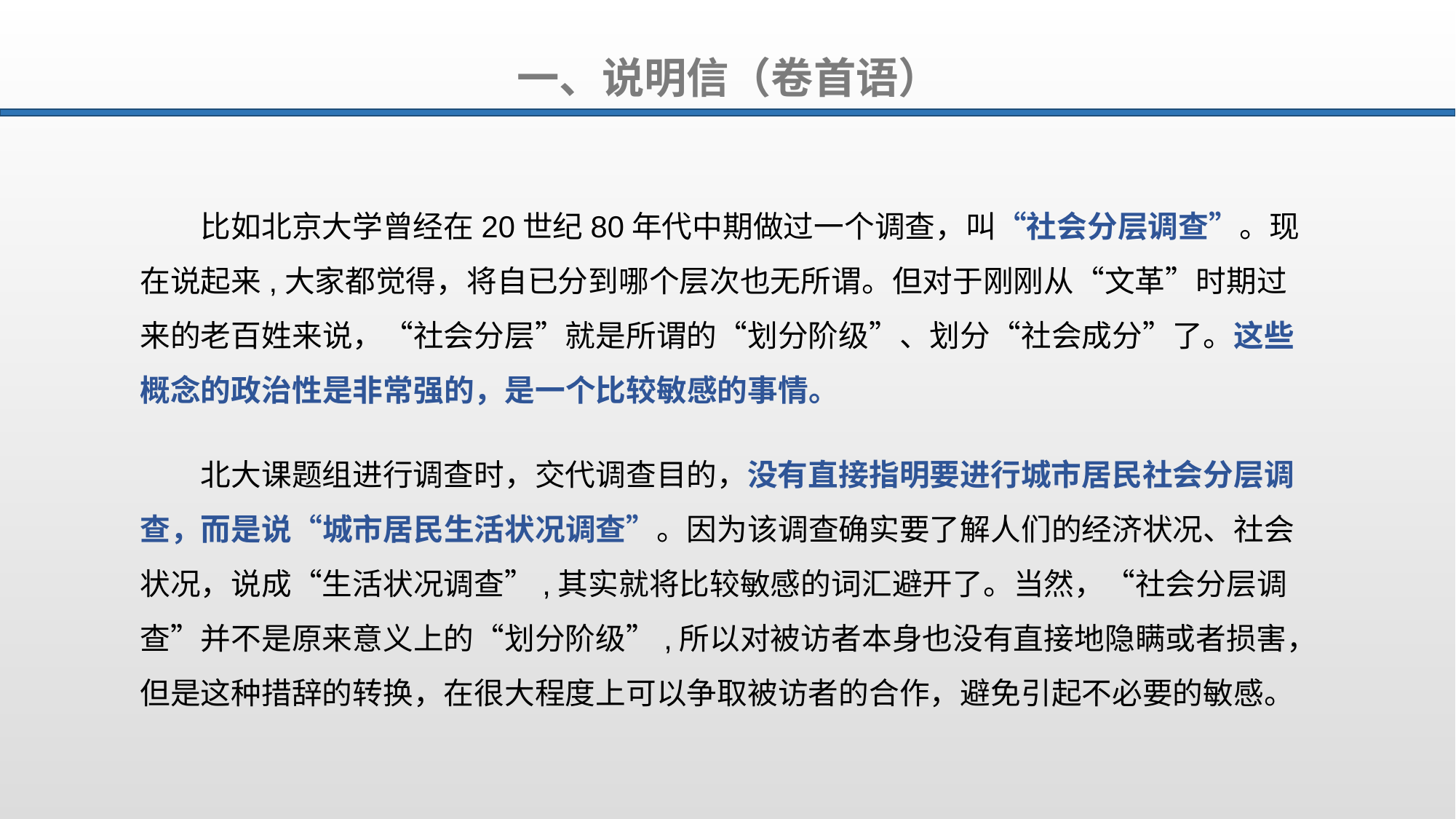

一、说明信（卷首语）

比如北京大学曾经在20世纪80年代中期做过一个调查，叫“社会分层调查”。现在说起来,大家都觉得，将自已分到哪个层次也无所谓。但对于刚刚从“文革”时期过来的老百姓来说，“社会分层”就是所谓的“划分阶级”、划分“社会成分”了。这些概念的政治性是非常强的，是一个比较敏感的事情。
北大课题组进行调查时，交代调查目的，没有直接指明要进行城市居民社会分层调查，而是说“城市居民生活状况调查”。因为该调查确实要了解人们的经济状况、社会状况，说成“生活状况调查”,其实就将比较敏感的词汇避开了。当然，“社会分层调查”并不是原来意义上的“划分阶级”,所以对被访者本身也没有直接地隐瞒或者损害，但是这种措辞的转换，在很大程度上可以争取被访者的合作，避免引起不必要的敏感。